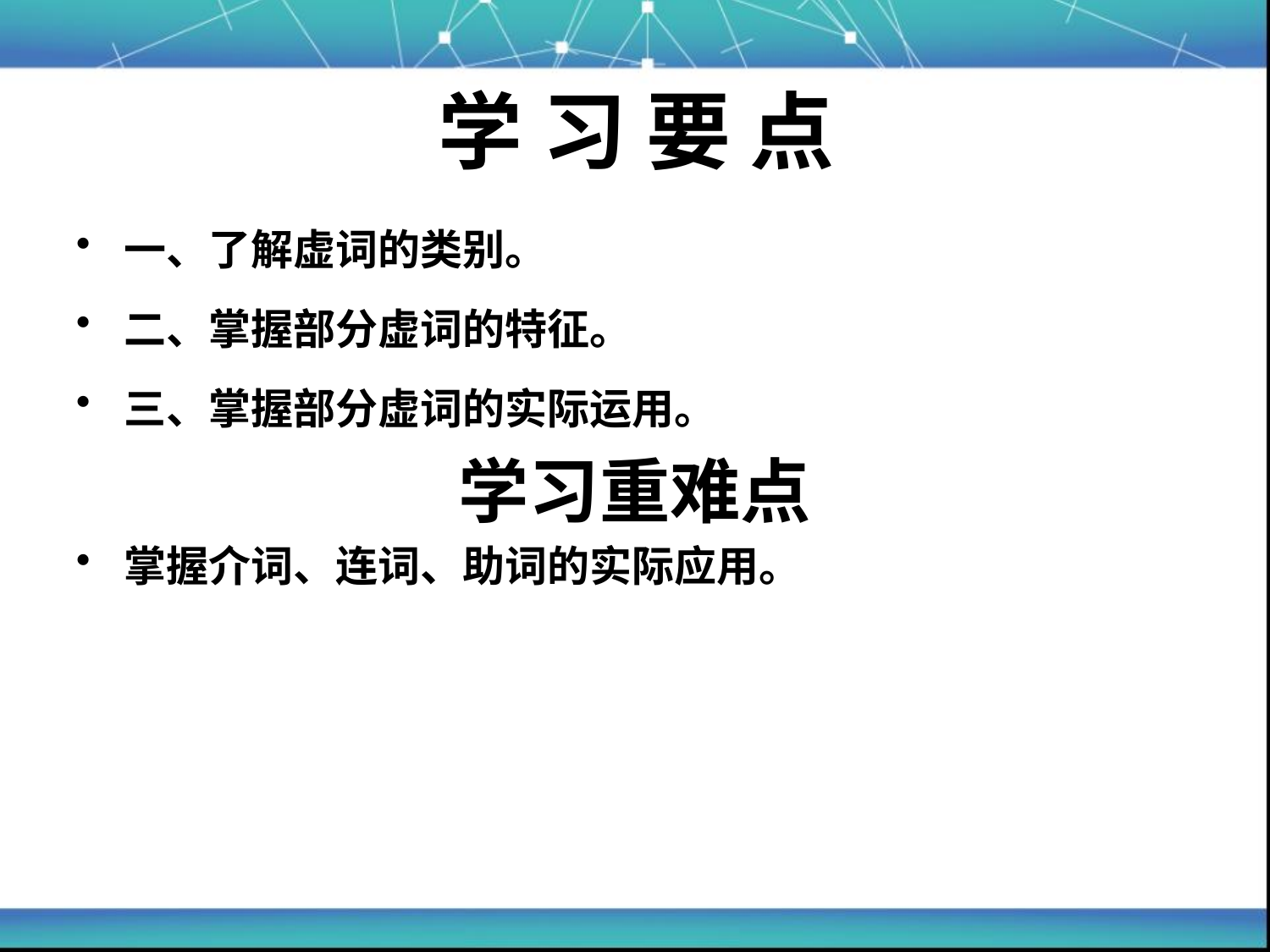

# 学 习 要 点
一、了解虚词的类别。
二、掌握部分虚词的特征。
三、掌握部分虚词的实际运用。
学习重难点
掌握介词、连词、助词的实际应用。